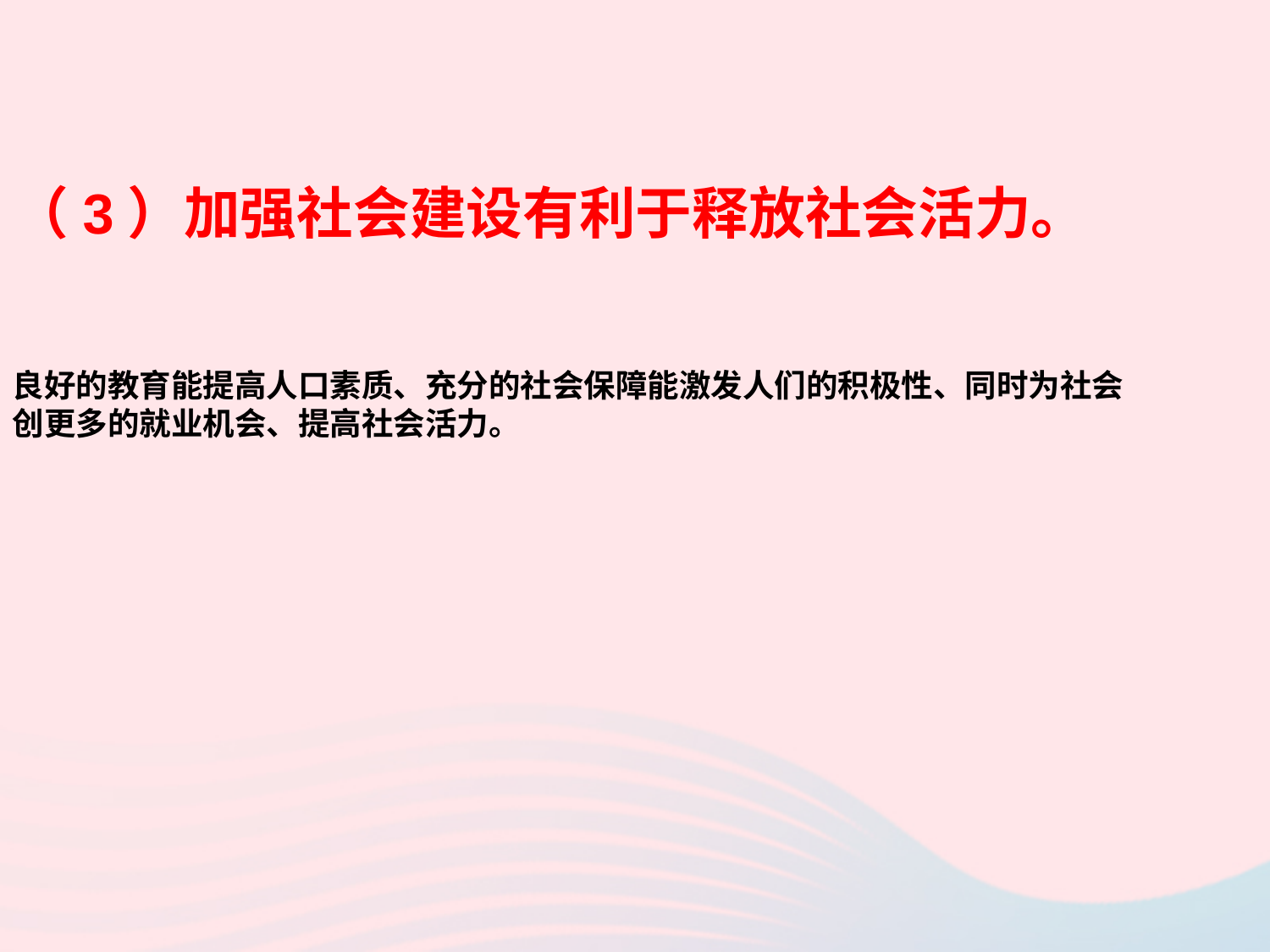

（3）加强社会建设有利于释放社会活力。
良好的教育能提高人口素质、充分的社会保障能激发人们的积极性、同时为社会创更多的就业机会、提高社会活力。